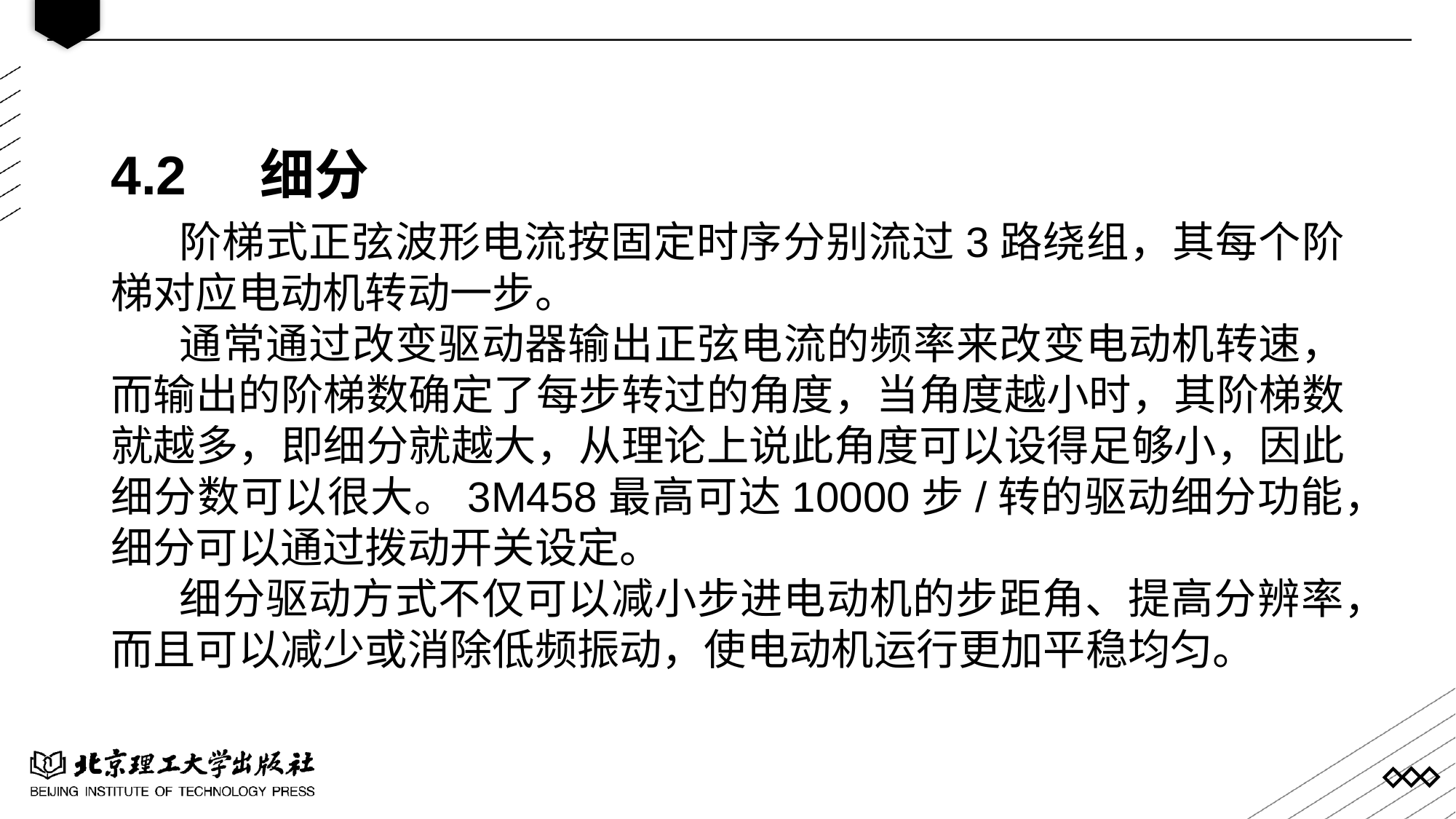

4.2    细分
阶梯式正弦波形电流按固定时序分别流过3路绕组，其每个阶梯对应电动机转动一步。
通常通过改变驱动器输出正弦电流的频率来改变电动机转速，而输出的阶梯数确定了每步转过的角度，当角度越小时，其阶梯数就越多，即细分就越大，从理论上说此角度可以设得足够小，因此细分数可以很大。3M458最高可达10000步/转的驱动细分功能，细分可以通过拨动开关设定。
细分驱动方式不仅可以减小步进电动机的步距角、提高分辨率，而且可以减少或消除低频振动，使电动机运行更加平稳均匀。